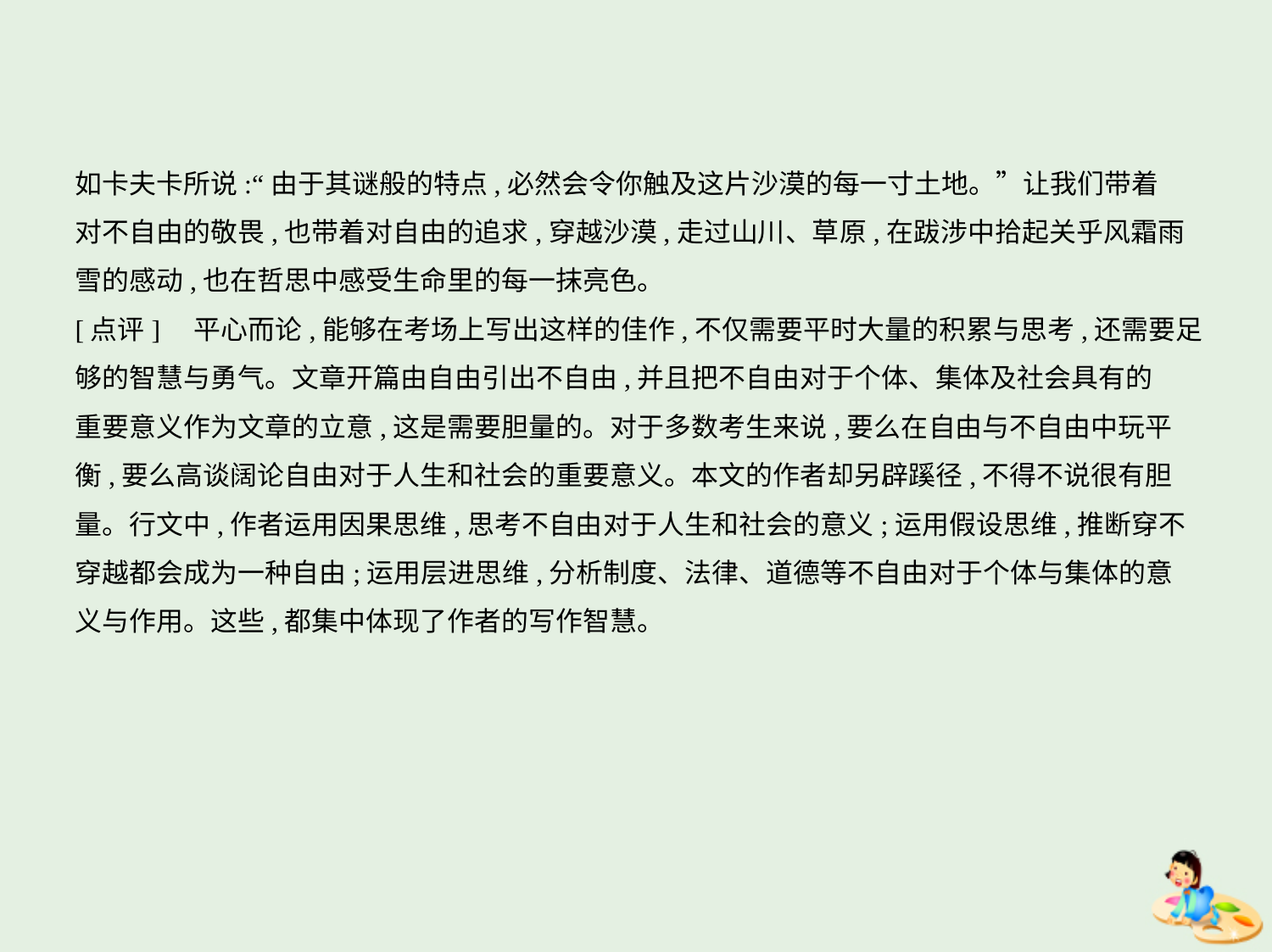

如卡夫卡所说:“由于其谜般的特点,必然会令你触及这片沙漠的每一寸土地。”让我们带着
对不自由的敬畏,也带着对自由的追求,穿越沙漠,走过山川、草原,在跋涉中拾起关乎风霜雨
雪的感动,也在哲思中感受生命里的每一抹亮色。
[点评]　平心而论,能够在考场上写出这样的佳作,不仅需要平时大量的积累与思考,还需要足
够的智慧与勇气。文章开篇由自由引出不自由,并且把不自由对于个体、集体及社会具有的
重要意义作为文章的立意,这是需要胆量的。对于多数考生来说,要么在自由与不自由中玩平
衡,要么高谈阔论自由对于人生和社会的重要意义。本文的作者却另辟蹊径,不得不说很有胆
量。行文中,作者运用因果思维,思考不自由对于人生和社会的意义;运用假设思维,推断穿不
穿越都会成为一种自由;运用层进思维,分析制度、法律、道德等不自由对于个体与集体的意
义与作用。这些,都集中体现了作者的写作智慧。